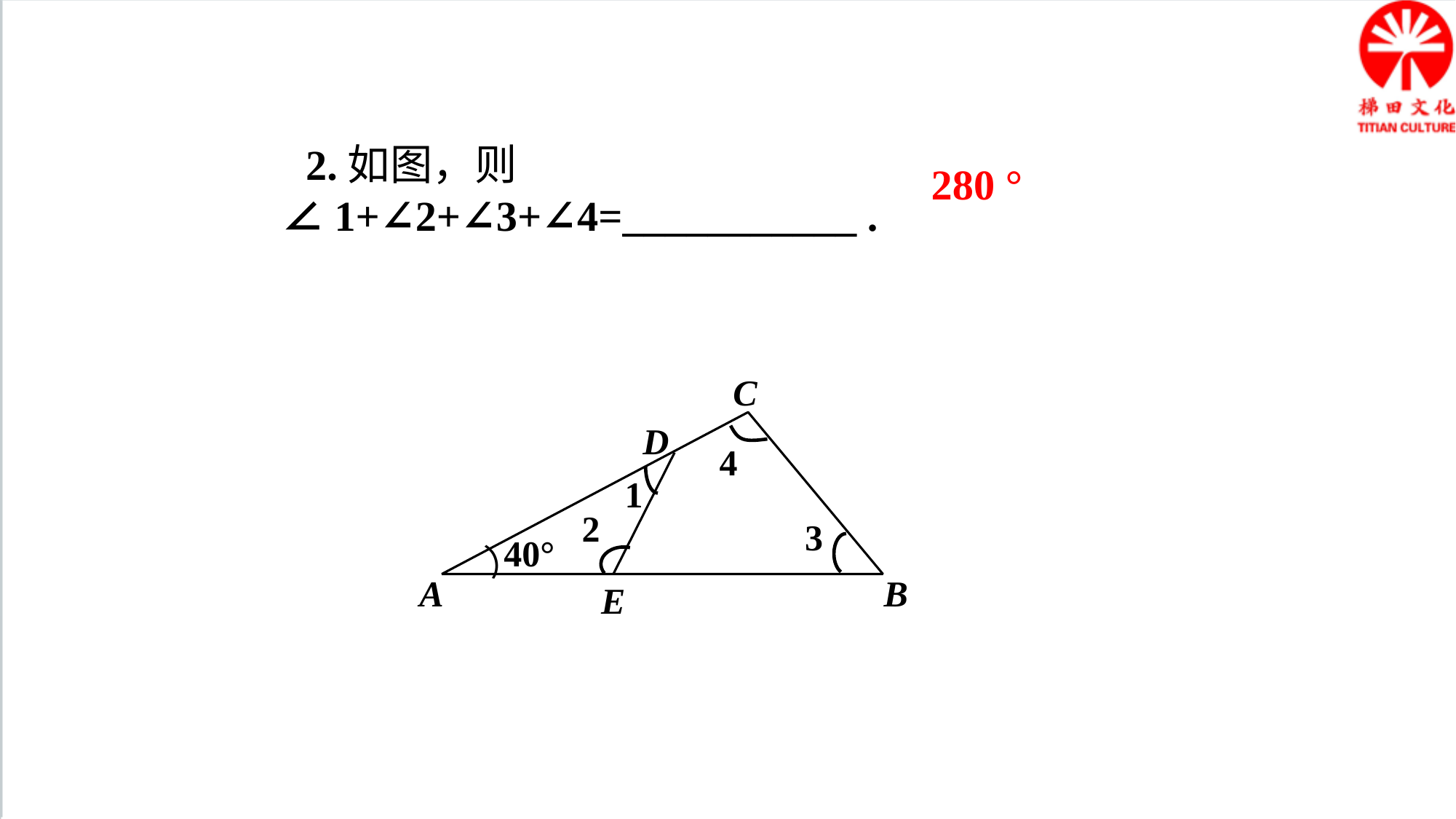

280 °
2.如图，则∠1+∠2+∠3+∠4=___________ .
C

D

4

1
2
3

A
B
E
40°
（